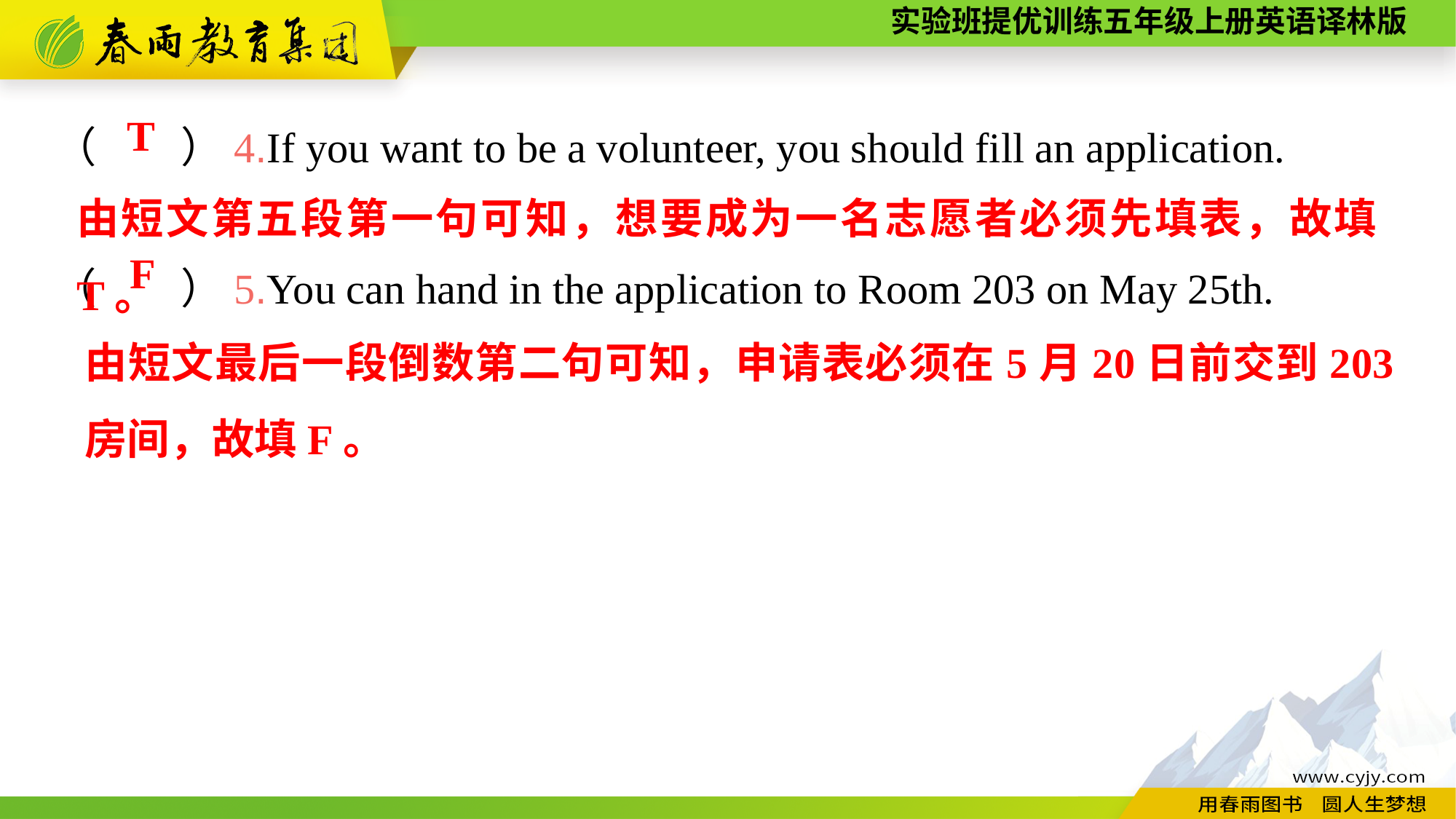

（　　）4.If you want to be a volunteer, you should fill an application.

（　　）5.You can hand in the application to Room 203 on May 25th.
T
由短文第五段第一句可知，想要成为一名志愿者必须先填表，故填T。
F
由短文最后一段倒数第二句可知，申请表必须在5月20日前交到203房间，故填F。